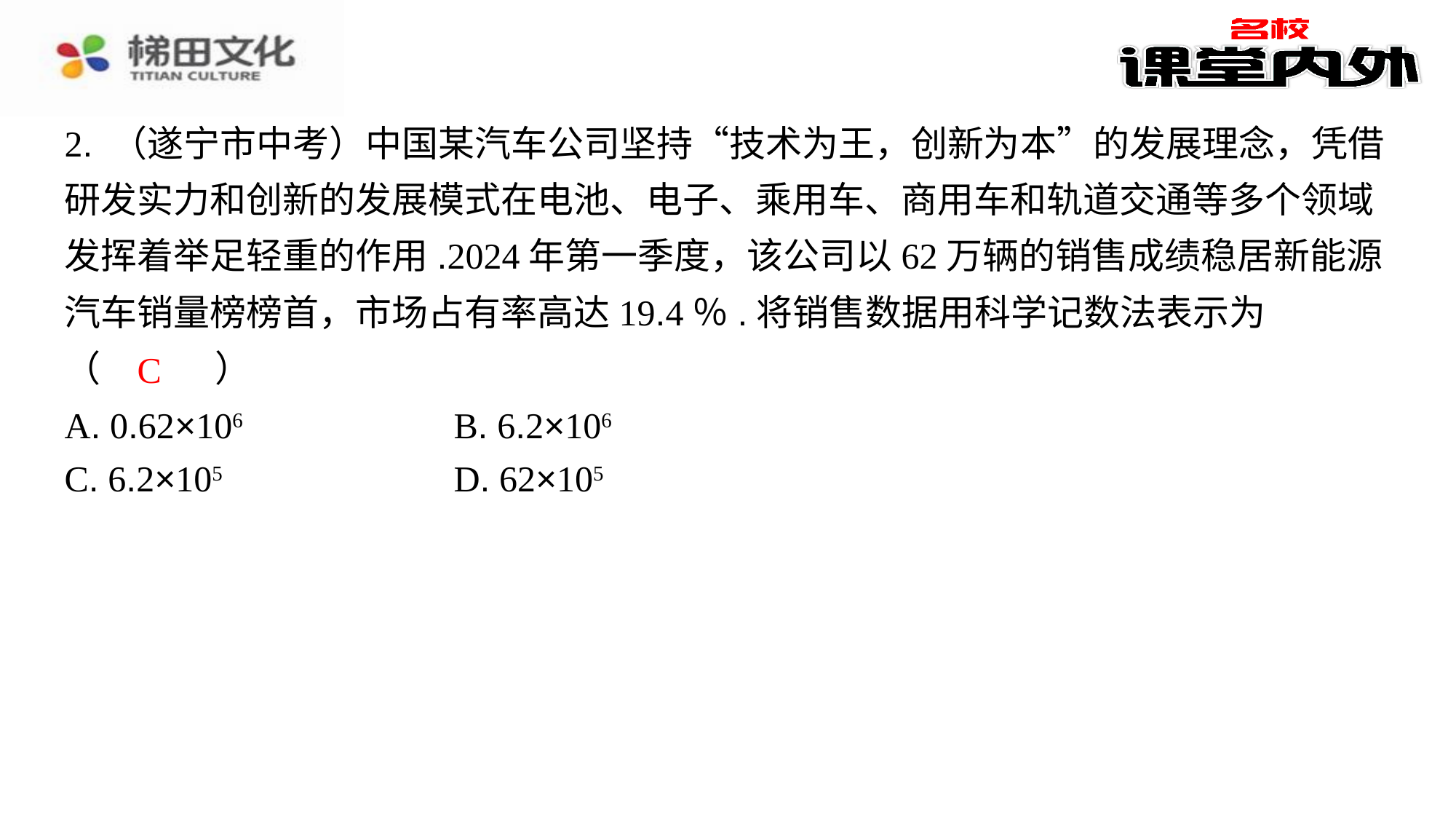

2. （遂宁市中考）中国某汽车公司坚持“技术为王，创新为本”的发展理念，凭借
研发实力和创新的发展模式在电池、电子、乘用车、商用车和轨道交通等多个领域
发挥着举足轻重的作用.2024年第一季度，该公司以62万辆的销售成绩稳居新能源
汽车销量榜榜首，市场占有率高达19.4％.将销售数据用科学记数法表示为
（　C　）
C
| A. 0.62×106 | B. 6.2×106 |
| --- | --- |
| C. 6.2×105 | D. 62×105 |